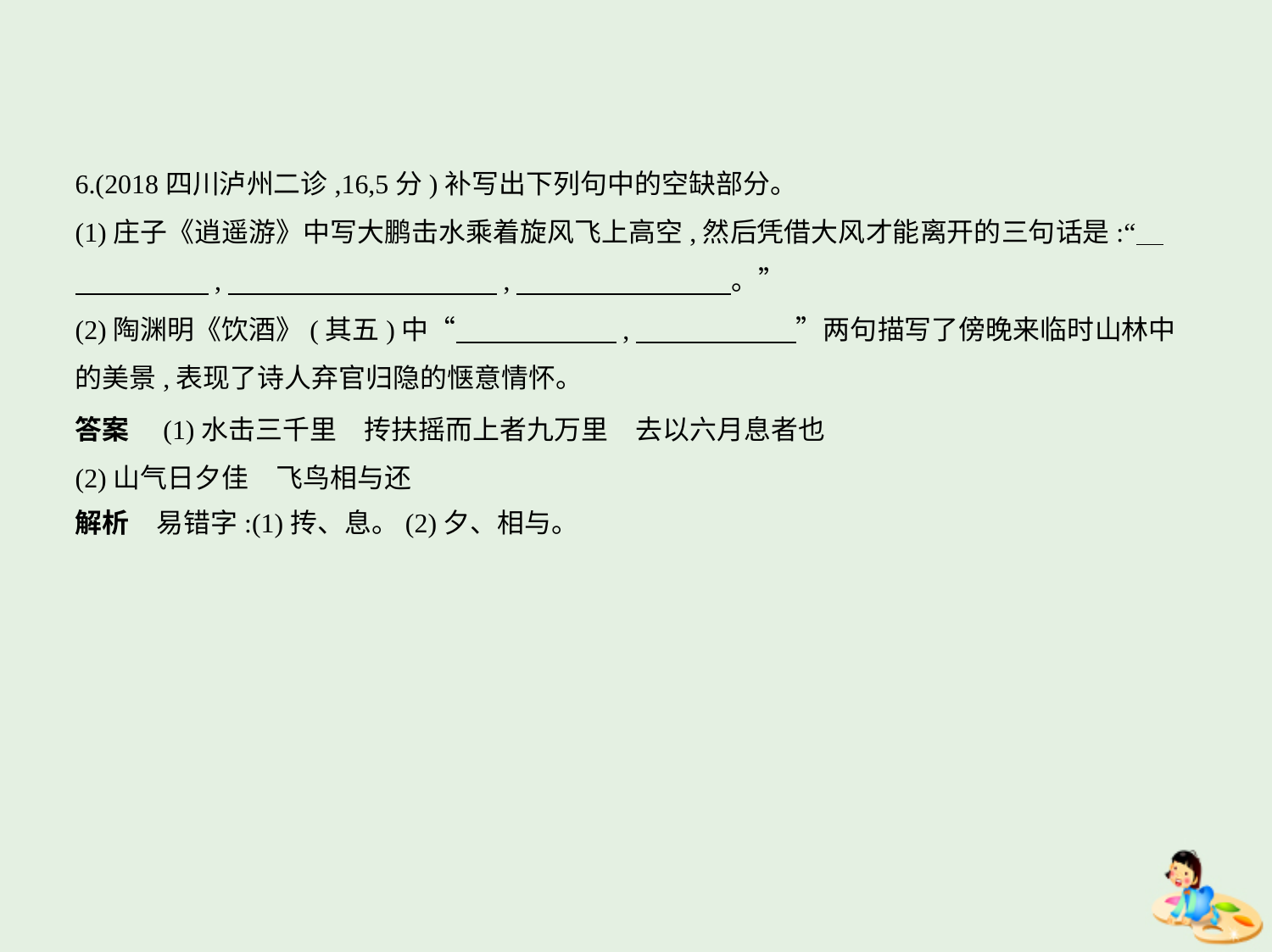

6.(2018四川泸州二诊,16,5分)补写出下列句中的空缺部分。
(1)庄子《逍遥游》中写大鹏击水乘着旋风飞上高空,然后凭借大风才能离开的三句话是:“    
　　　　    ,　　　　　　　　　    ,　　　　　　　    。”
(2)陶渊明《饮酒》(其五)中“　　　　　    ,　　　　　    ”两句描写了傍晚来临时山林中
的美景,表现了诗人弃官归隐的惬意情怀。
答案　(1)水击三千里　抟扶摇而上者九万里　去以六月息者也
(2)山气日夕佳　飞鸟相与还
解析　易错字:(1)抟、息。(2)夕、相与。